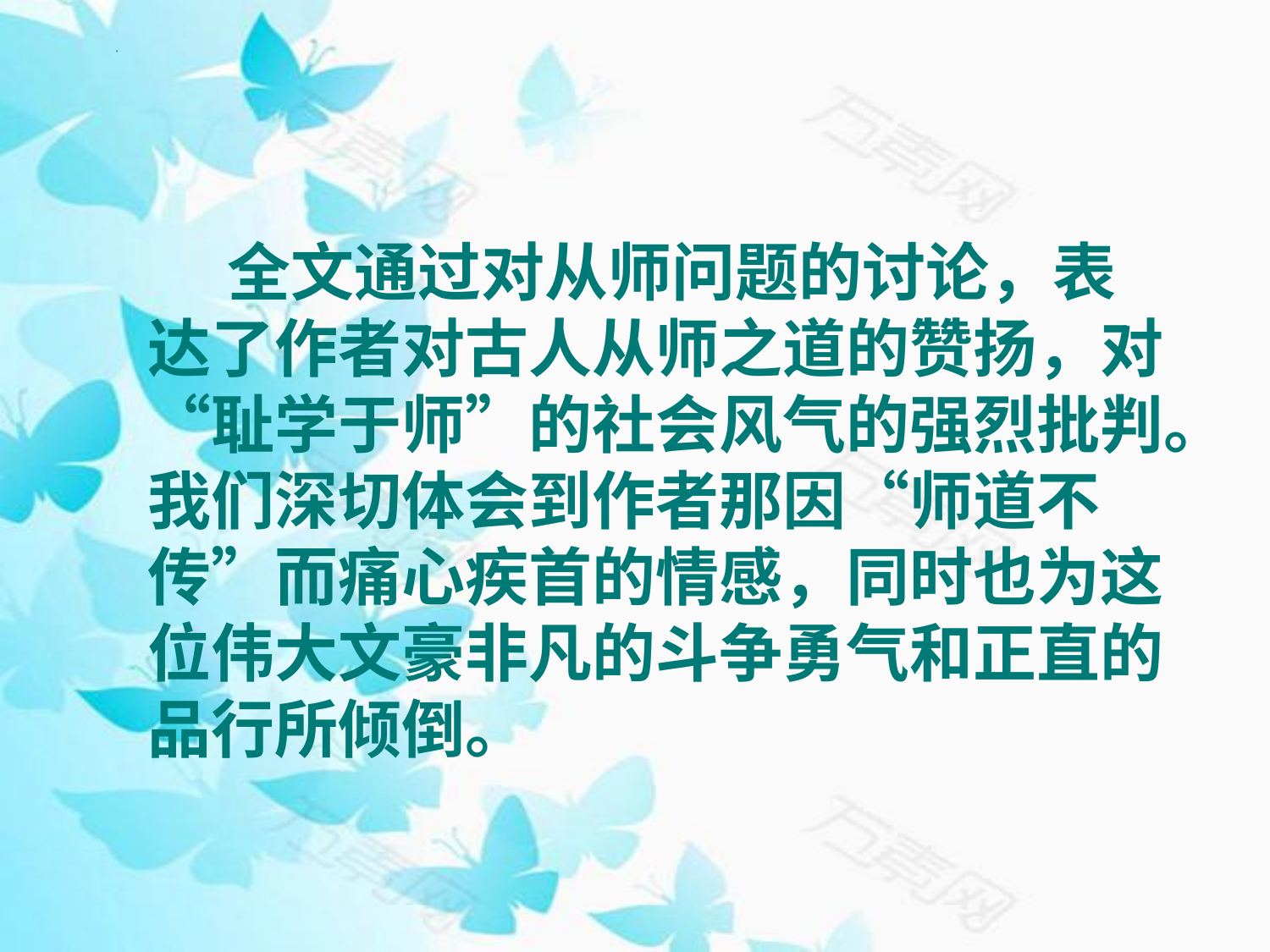

全文通过对从师问题的讨论，表达了作者对古人从师之道的赞扬，对“耻学于师”的社会风气的强烈批判。我们深切体会到作者那因“师道不传”而痛心疾首的情感，同时也为这位伟大文豪非凡的斗争勇气和正直的品行所倾倒。